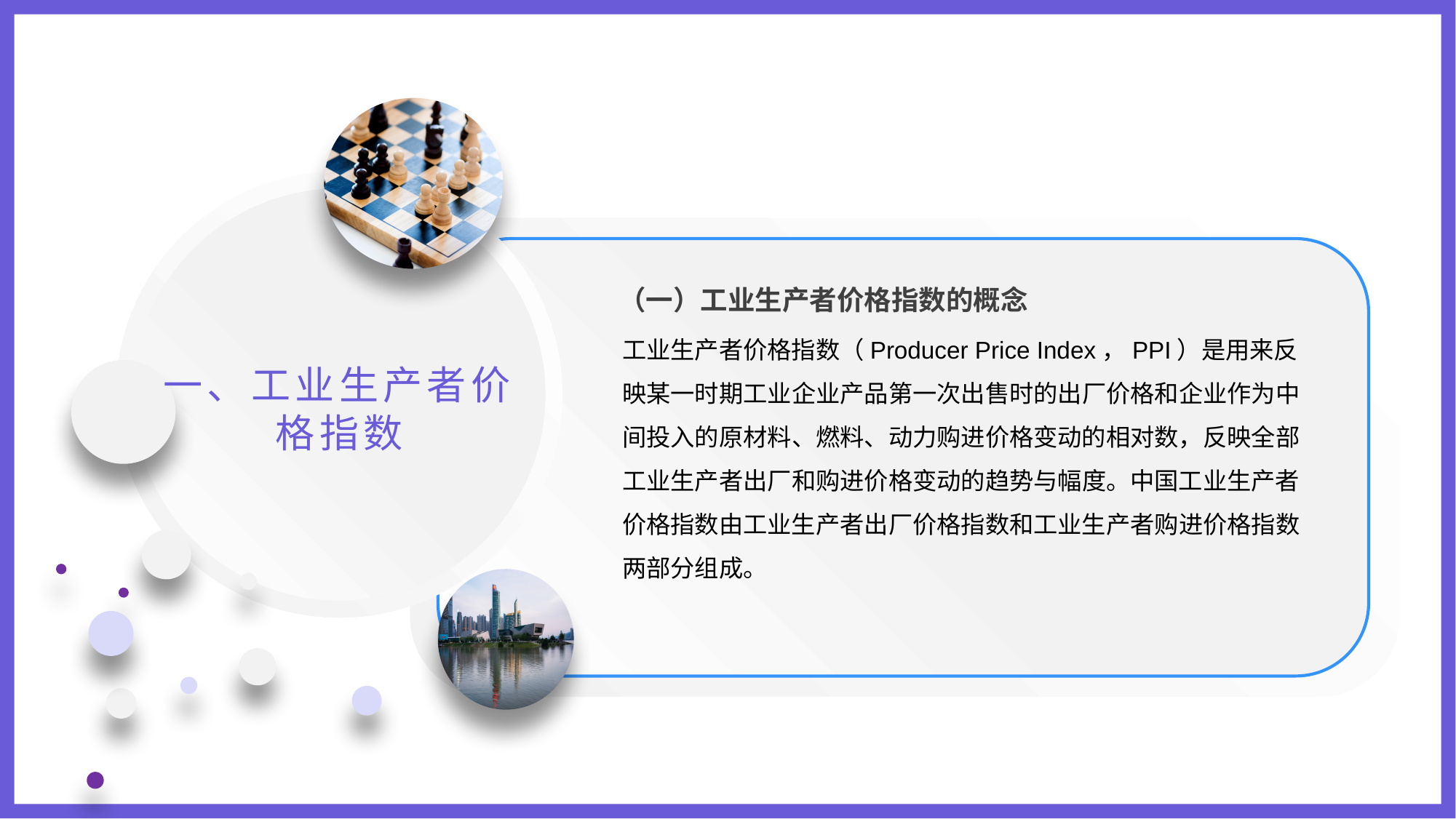

（一）工业生产者价格指数的概念
工业生产者价格指数（Producer Price Index，PPI）是用来反映某一时期工业企业产品第一次出售时的出厂价格和企业作为中间投入的原材料、燃料、动力购进价格变动的相对数，反映全部工业生产者出厂和购进价格变动的趋势与幅度。中国工业生产者价格指数由工业生产者出厂价格指数和工业生产者购进价格指数两部分组成。
一、工业生产者价格指数